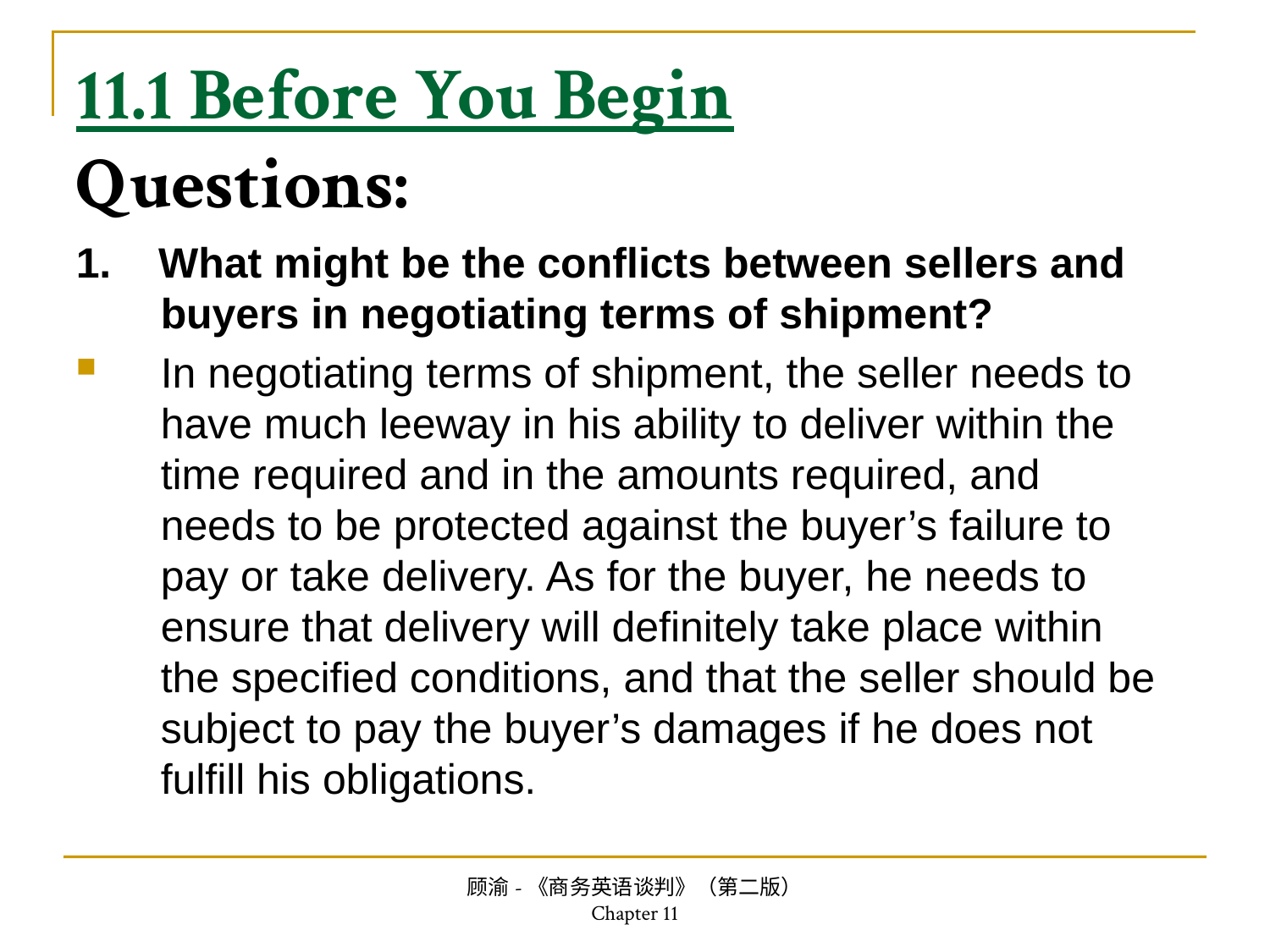

# 11.1 Before You Begin Questions:
1.    What might be the conflicts between sellers and buyers in negotiating terms of shipment?
In negotiating terms of shipment, the seller needs to have much leeway in his ability to deliver within the time required and in the amounts required, and needs to be protected against the buyer’s failure to pay or take delivery. As for the buyer, he needs to ensure that delivery will definitely take place within the specified conditions, and that the seller should be subject to pay the buyer’s damages if he does not fulfill his obligations.

5
顾渝-《商务英语谈判》（第二版） Chapter 11